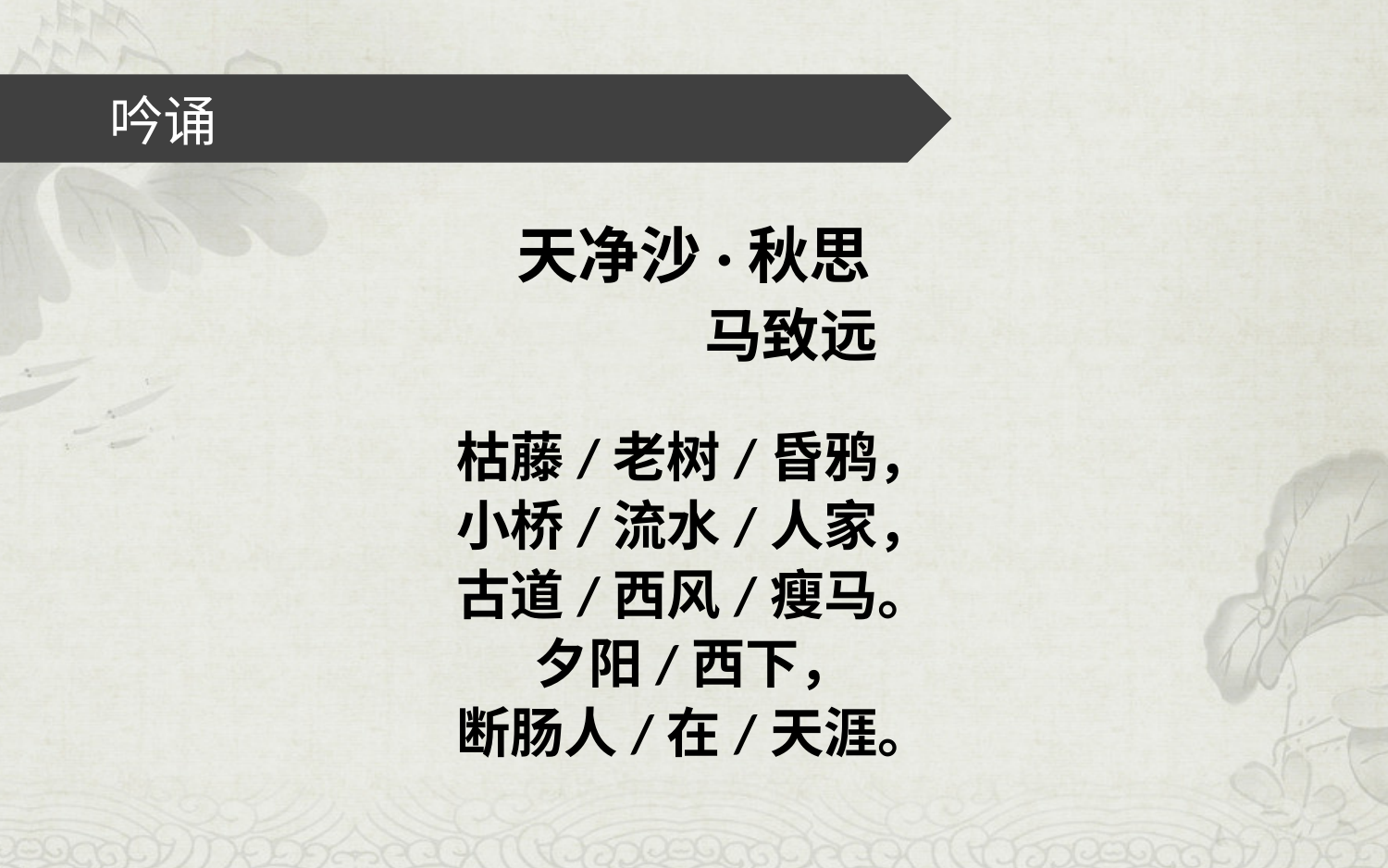

# 吟诵
天净沙·秋思
         马致远

枯藤/老树/昏鸦，
小桥/流水/人家，
古道/西风/瘦马。
夕阳/西下，
断肠人/在/天涯。